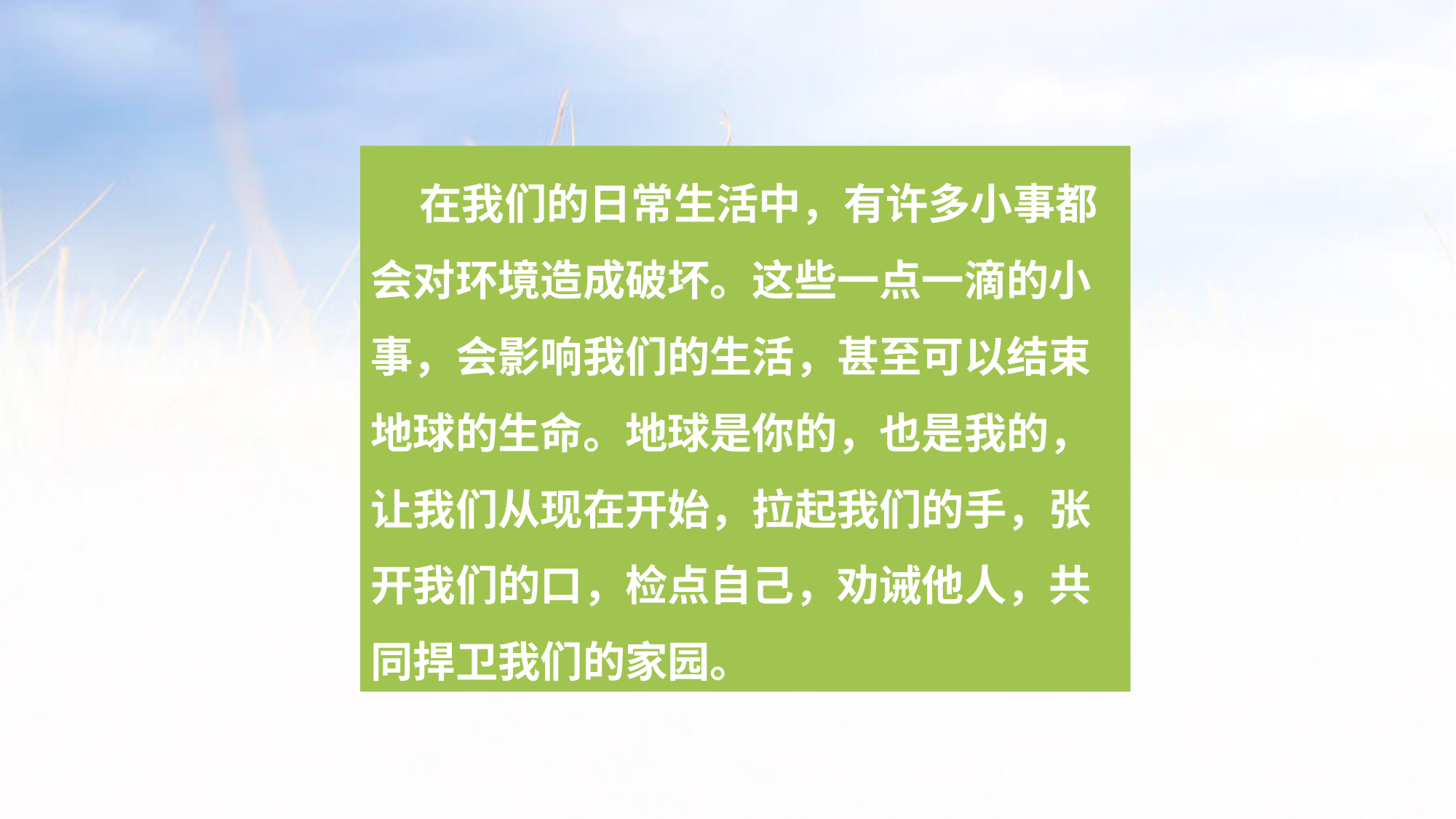

在我们的日常生活中，有许多小事都会对环境造成破坏。这些一点一滴的小事，会影响我们的生活，甚至可以结束地球的生命。地球是你的，也是我的，让我们从现在开始，拉起我们的手，张开我们的口，检点自己，劝诫他人，共同捍卫我们的家园。